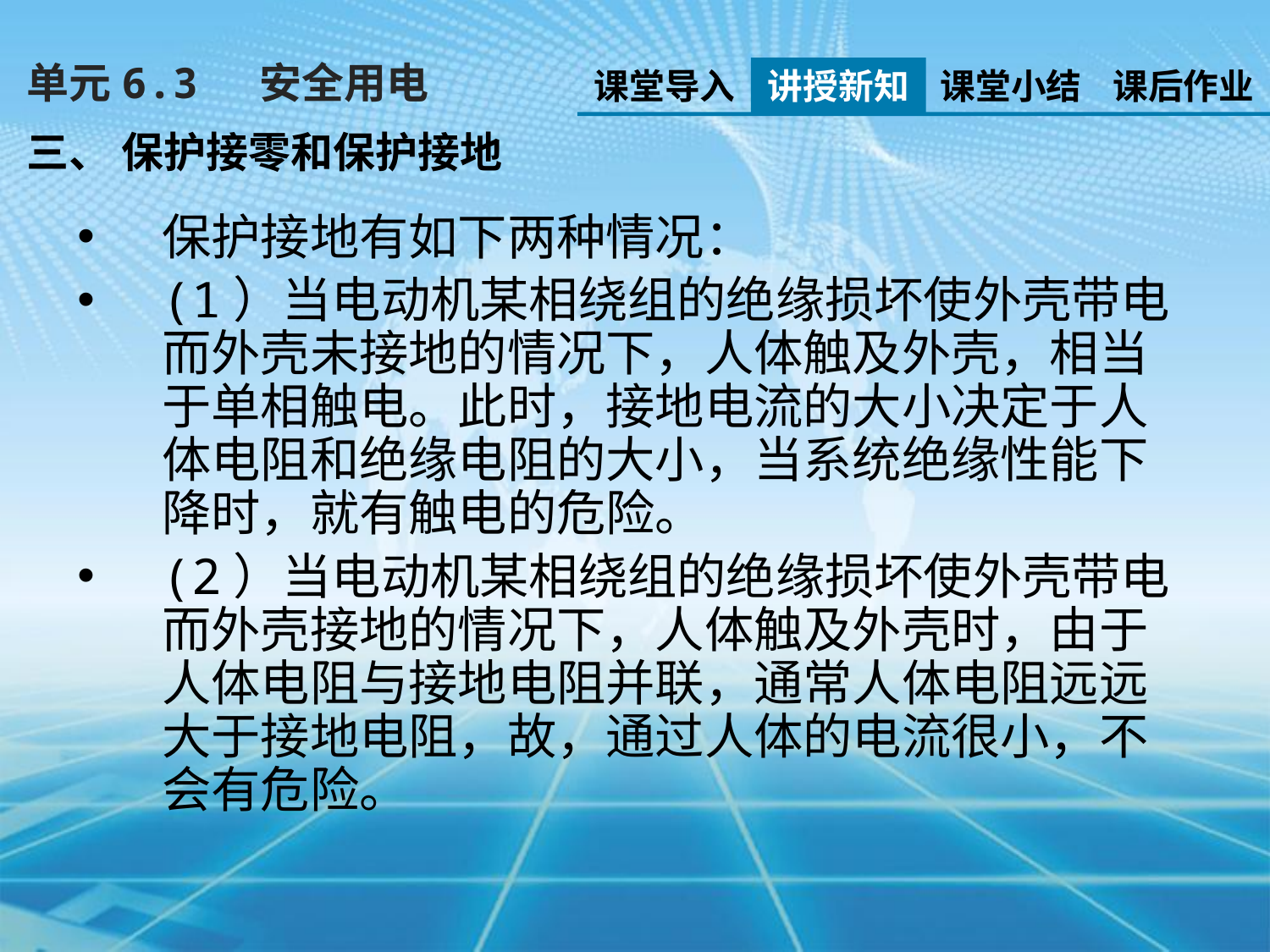

单元6.3　 安全用电
课堂导入
讲授新知
课堂小结
课后作业
三、 保护接零和保护接地
保护接地有如下两种情况：
(1）当电动机某相绕组的绝缘损坏使外壳带电而外壳未接地的情况下，人体触及外壳，相当于单相触电。此时，接地电流的大小决定于人体电阻和绝缘电阻的大小，当系统绝缘性能下降时，就有触电的危险。
(2）当电动机某相绕组的绝缘损坏使外壳带电而外壳接地的情况下，人体触及外壳时，由于人体电阻与接地电阻并联，通常人体电阻远远大于接地电阻，故，通过人体的电流很小，不会有危险。